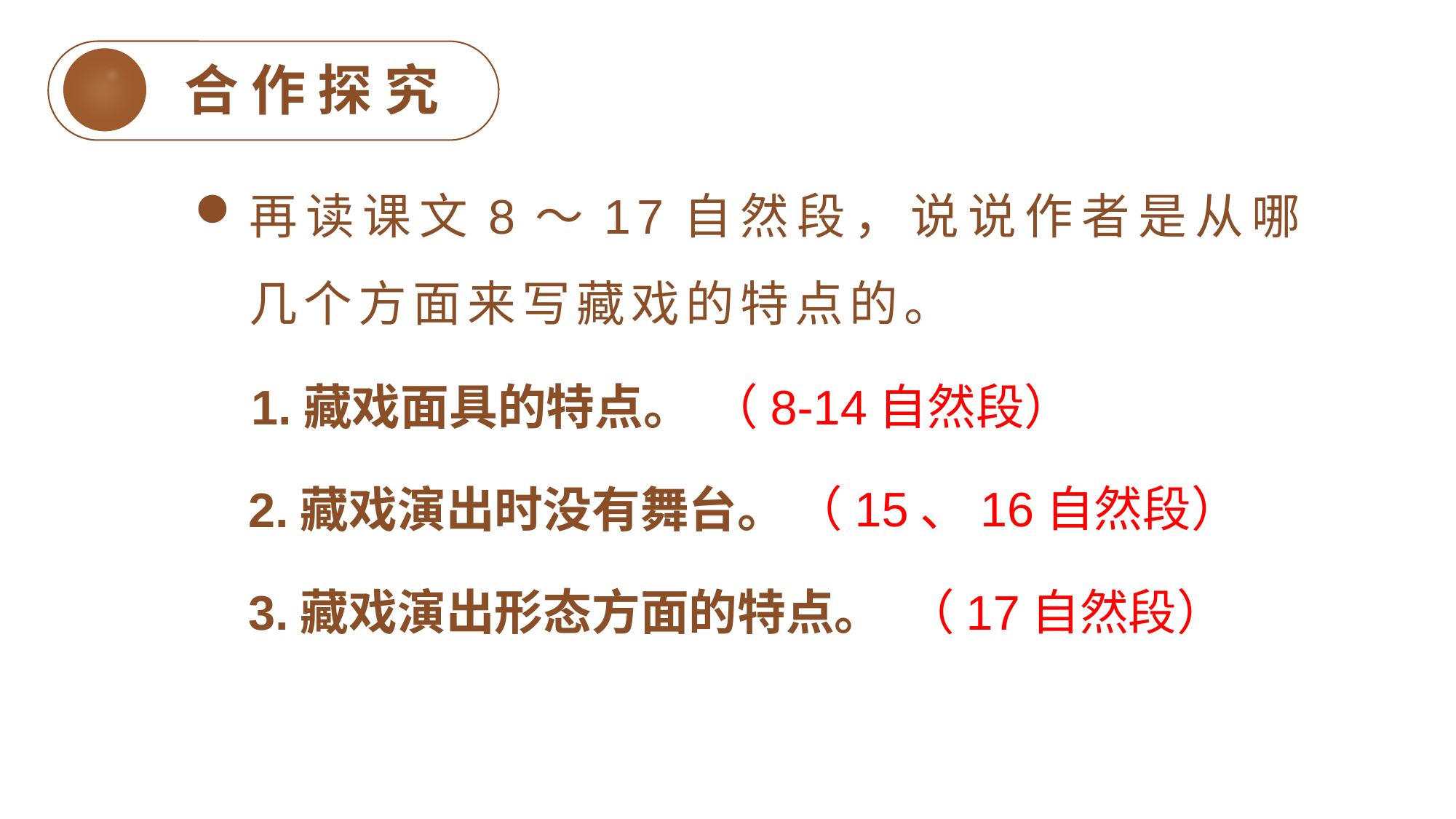

合作探究
再读课文8～17自然段，说说作者是从哪几个方面来写藏戏的特点的。
1.藏戏面具的特点。
（8-14自然段）
（15、16自然段）
2.藏戏演出时没有舞台。
3.藏戏演出形态方面的特点。
（17自然段）